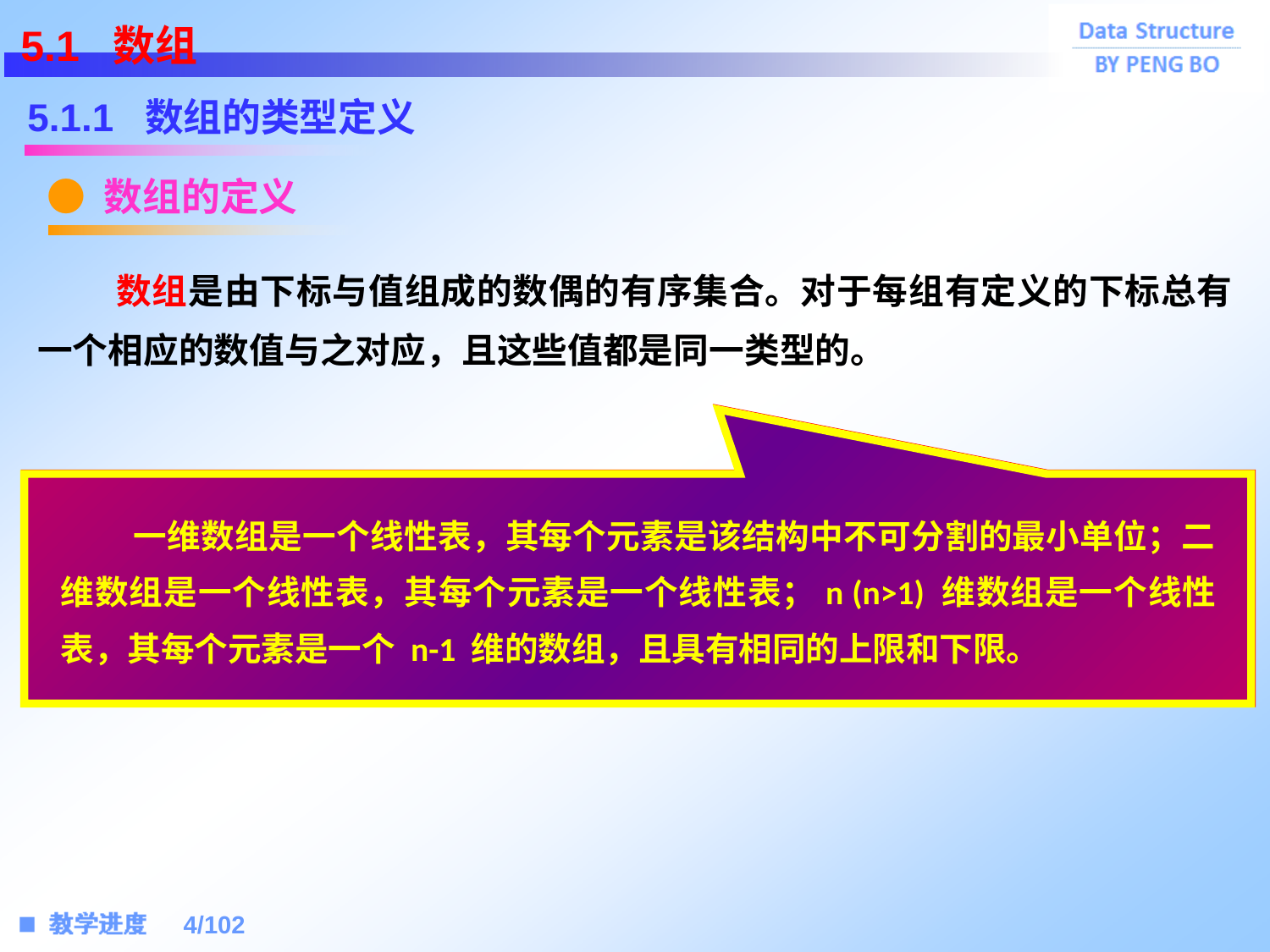

5.1  数组

5.1.1  数组的类型定义

● 数组的定义

        数组是由下标与值组成的数偶的有序集合。对于每组有定义的下标总有一个相应的数值与之对应，且这些值都是同一类型的。

        因为由下标所决定的位置之间的关系可以看成是一种有序的线性关系，因此可以说数组是有限个相同类型数据元素组成的有序序列。从这个角度看，数组是线性表的推广，其逻辑结构实际上是一种线性结构。

        一维数组是一个线性表，其每个元素是该结构中不可分割的最小单位；二维数组是一个线性表，其每个元素是一个线性表；n (n>1) 维数组是一个线性表，其每个元素是一个 n-1 维的数组，且具有相同的上限和下限。